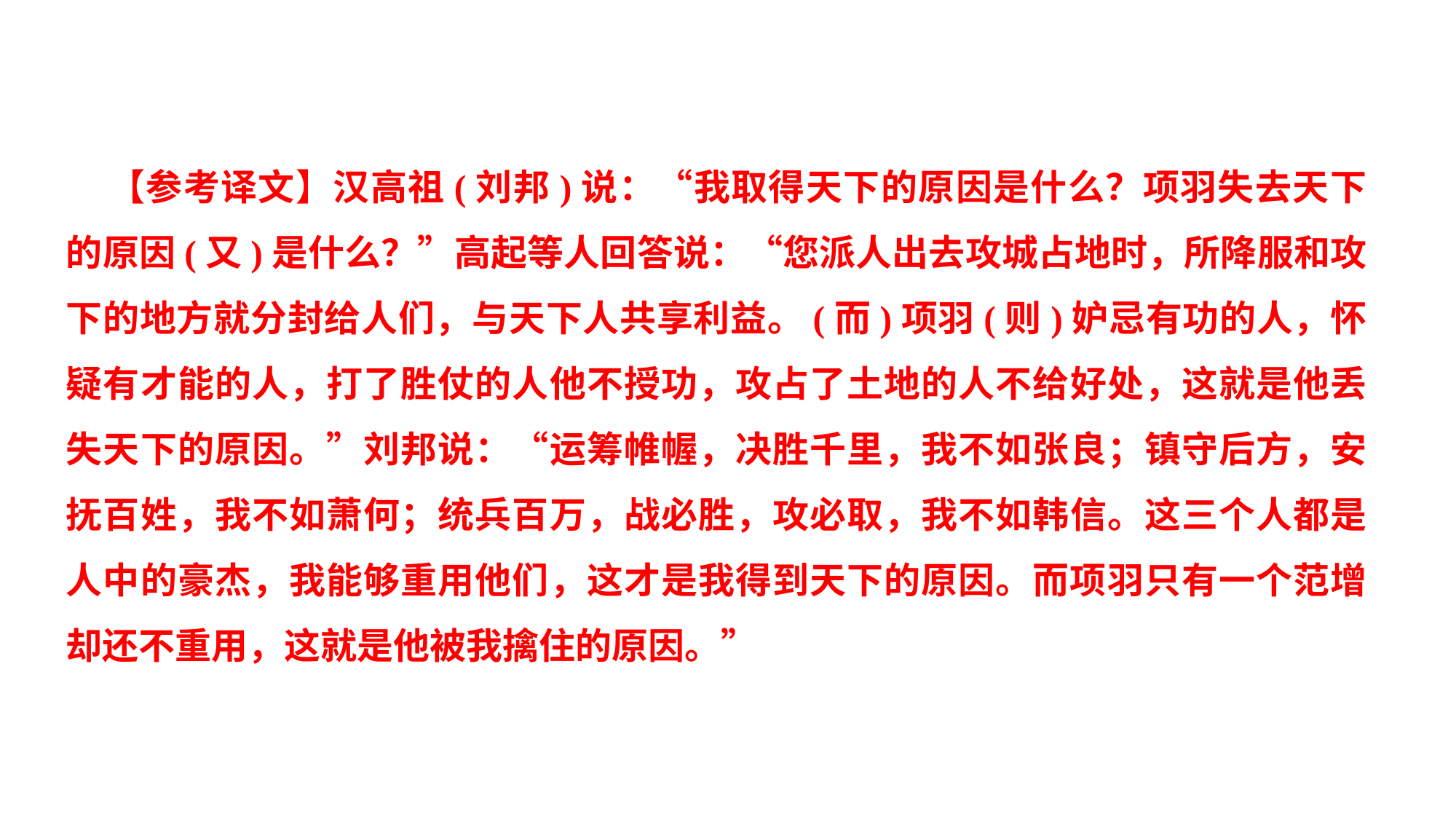

【参考译文】汉高祖(刘邦)说：“我取得天下的原因是什么？项羽失去天下的原因(又)是什么？”高起等人回答说：“您派人出去攻城占地时，所降服和攻下的地方就分封给人们，与天下人共享利益。(而)项羽(则)妒忌有功的人，怀疑有才能的人，打了胜仗的人他不授功，攻占了土地的人不给好处，这就是他丢失天下的原因。”刘邦说：“运筹帷幄，决胜千里，我不如张良；镇守后方，安抚百姓，我不如萧何；统兵百万，战必胜，攻必取，我不如韩信。这三个人都是人中的豪杰，我能够重用他们，这才是我得到天下的原因。而项羽只有一个范增却还不重用，这就是他被我擒住的原因。”